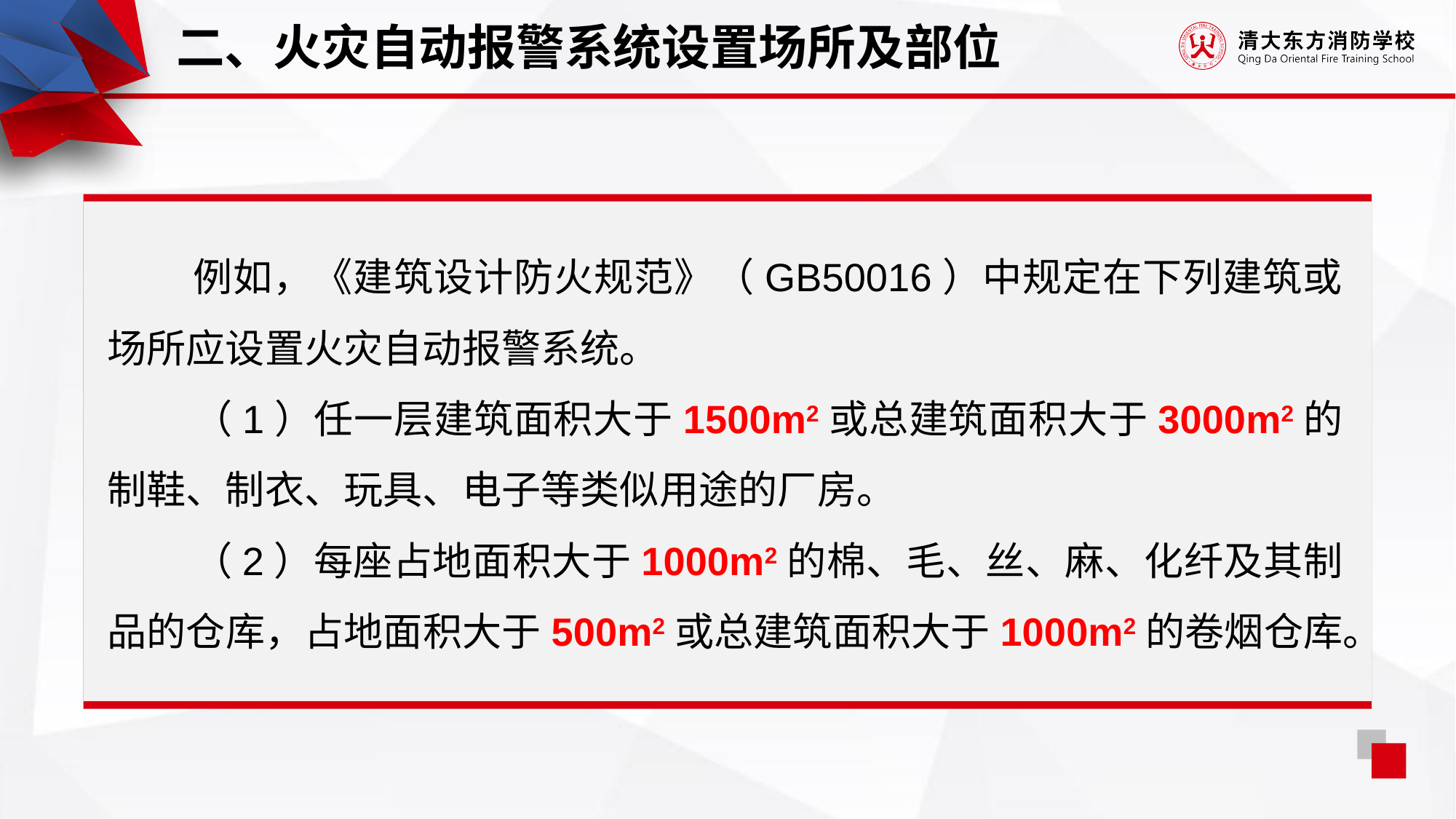

二、火灾自动报警系统设置场所及部位

例如，《建筑设计防火规范》（GB50016）中规定在下列建筑或场所应设置火灾自动报警系统。
（1）任一层建筑面积大于1500m2或总建筑面积大于3000m2的制鞋、制衣、玩具、电子等类似用途的厂房。
（2）每座占地面积大于1000m2的棉、毛、丝、麻、化纤及其制品的仓库，占地面积大于500m2或总建筑面积大于1000m2的卷烟仓库。